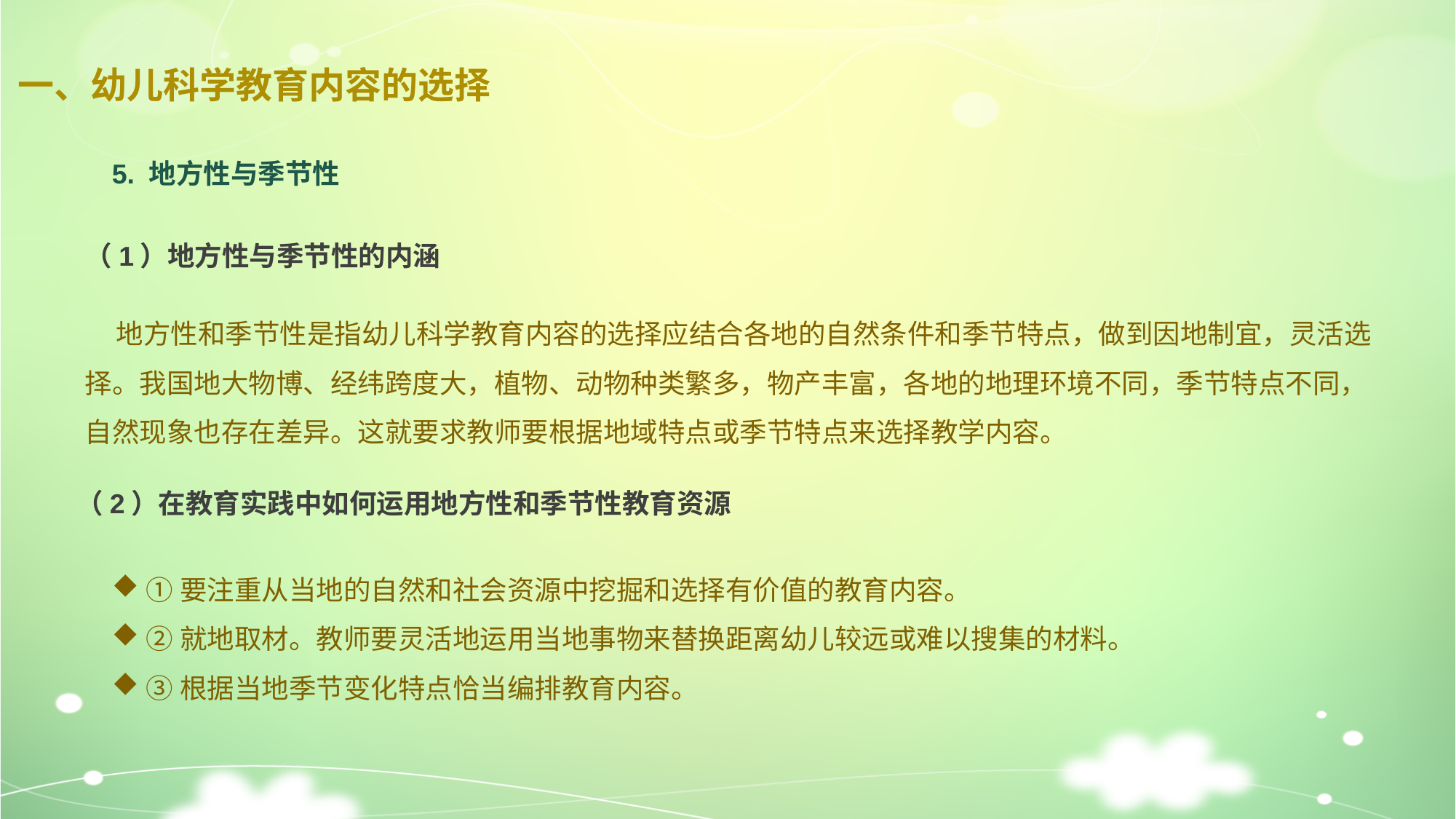

一、幼儿科学教育内容的选择
5. 地方性与季节性
（1）地方性与季节性的内涵
    地方性和季节性是指幼儿科学教育内容的选择应结合各地的自然条件和季节特点，做到因地制宜，灵活选择。我国地大物博、经纬跨度大，植物、动物种类繁多，物产丰富，各地的地理环境不同，季节特点不同，自然现象也存在差异。这就要求教师要根据地域特点或季节特点来选择教学内容。
（2）在教育实践中如何运用地方性和季节性教育资源
①要注重从当地的自然和社会资源中挖掘和选择有价值的教育内容。
②就地取材。教师要灵活地运用当地事物来替换距离幼儿较远或难以搜集的材料。
③根据当地季节变化特点恰当编排教育内容。